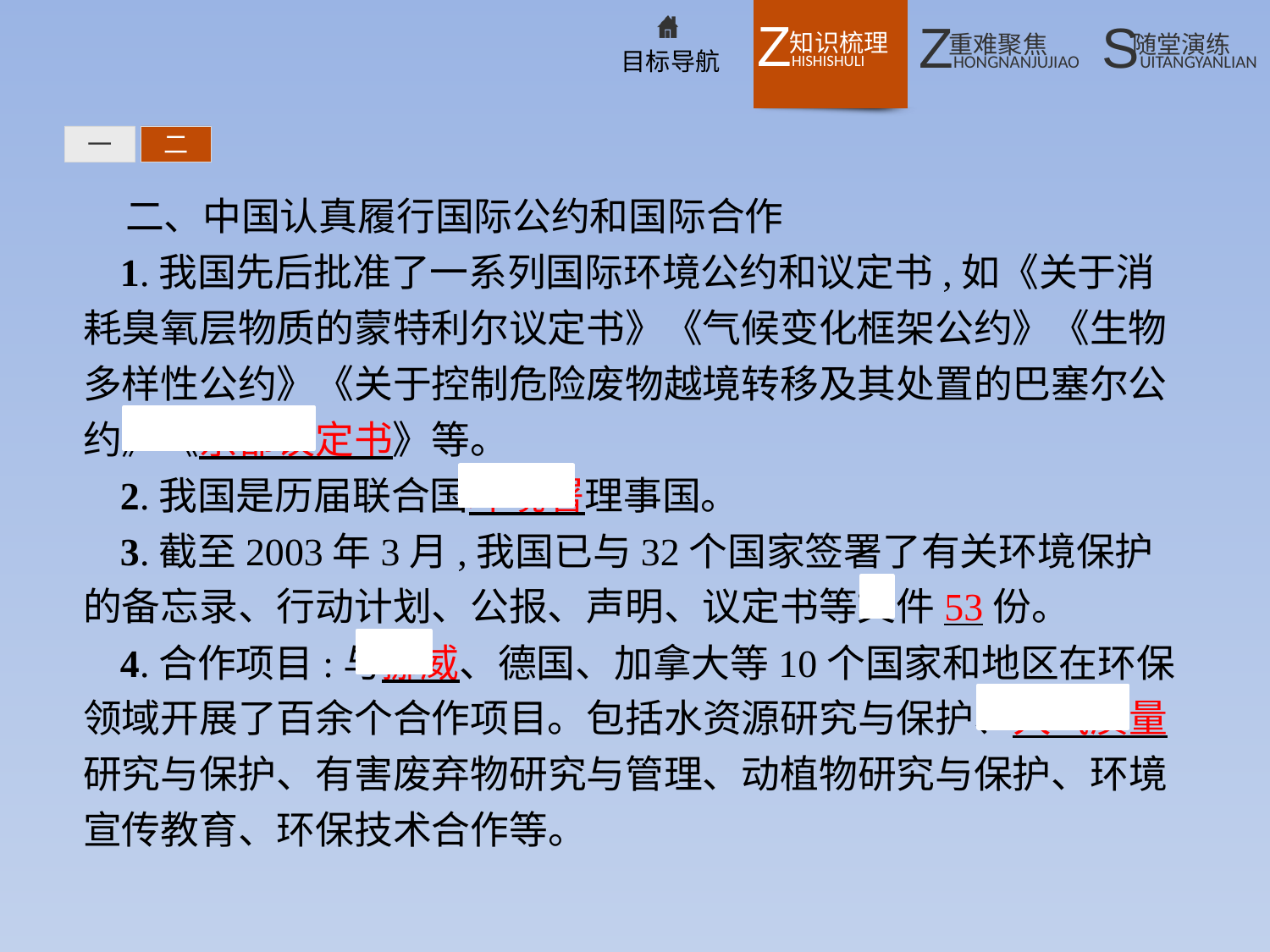

一
二
二、中国认真履行国际公约和国际合作
1.我国先后批准了一系列国际环境公约和议定书,如《关于消耗臭氧层物质的蒙特利尔议定书》《气候变化框架公约》《生物多样性公约》《关于控制危险废物越境转移及其处置的巴塞尔公约》《京都议定书》等。
2.我国是历届联合国环境署理事国。
3.截至2003年3月,我国已与32个国家签署了有关环境保护的备忘录、行动计划、公报、声明、议定书等文件53份。
4.合作项目:与挪威、德国、加拿大等10个国家和地区在环保领域开展了百余个合作项目。包括水资源研究与保护、大气质量研究与保护、有害废弃物研究与管理、动植物研究与保护、环境宣传教育、环保技术合作等。